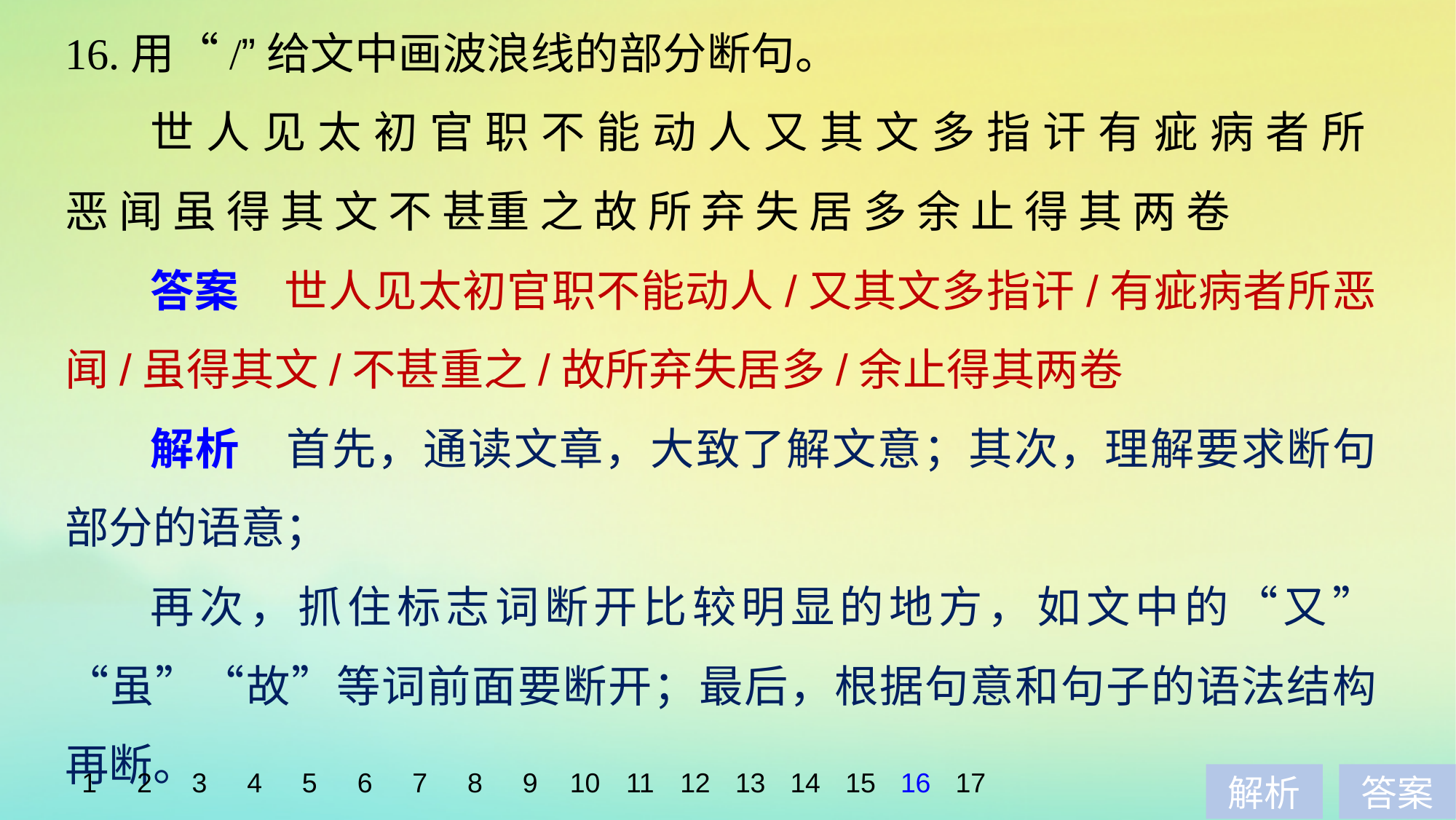

16.用“/”给文中画波浪线的部分断句。
世 人 见 太 初 官 职 不 能 动 人 又 其 文 多 指 讦 有 疵 病 者 所 恶 闻 虽 得 其 文 不 甚重 之 故 所 弃 失 居 多 余 止 得 其 两 卷
答案　世人见太初官职不能动人/又其文多指讦/有疵病者所恶闻/虽得其文/不甚重之/故所弃失居多/余止得其两卷
解析　首先，通读文章，大致了解文意；其次，理解要求断句部分的语意；
再次，抓住标志词断开比较明显的地方，如文中的“又”“虽”“故”等词前面要断开；最后，根据句意和句子的语法结构再断。
1
2
3
4
5
6
7
8
9
10
11
12
13
14
15
16
17
解析
答案